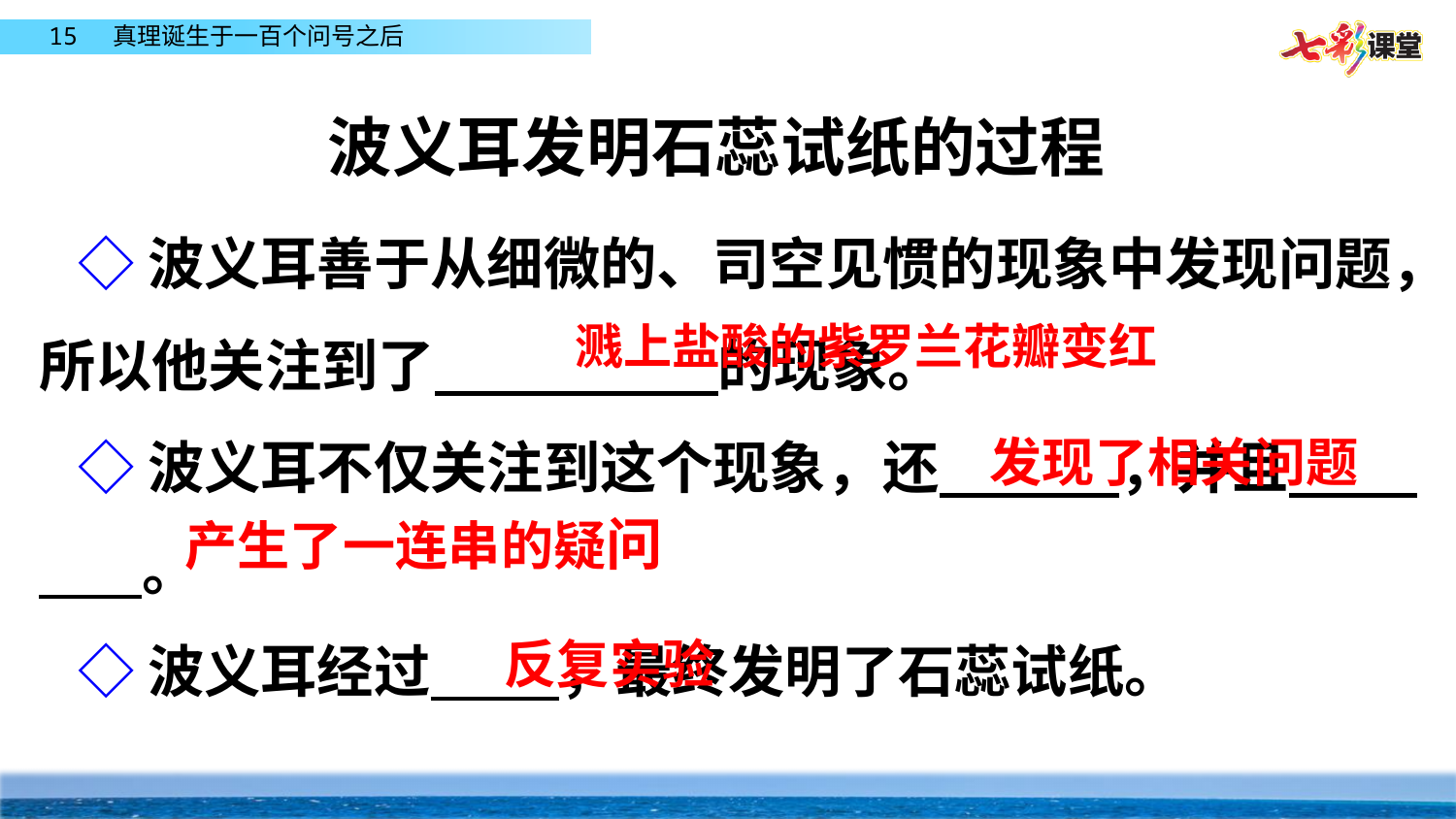

波义耳发明石蕊试纸的过程
   ◇波义耳善于从细微的、司空见惯的现象中发现问题，所以他关注到了                      的现象。
   ◇波义耳不仅关注到这个现象，还              ，并且                   。
   ◇波义耳经过          ，最终发明了石蕊试纸。
溅上盐酸的紫罗兰花瓣变红
发现了相关问题
产生了一连串的疑问
反复实验